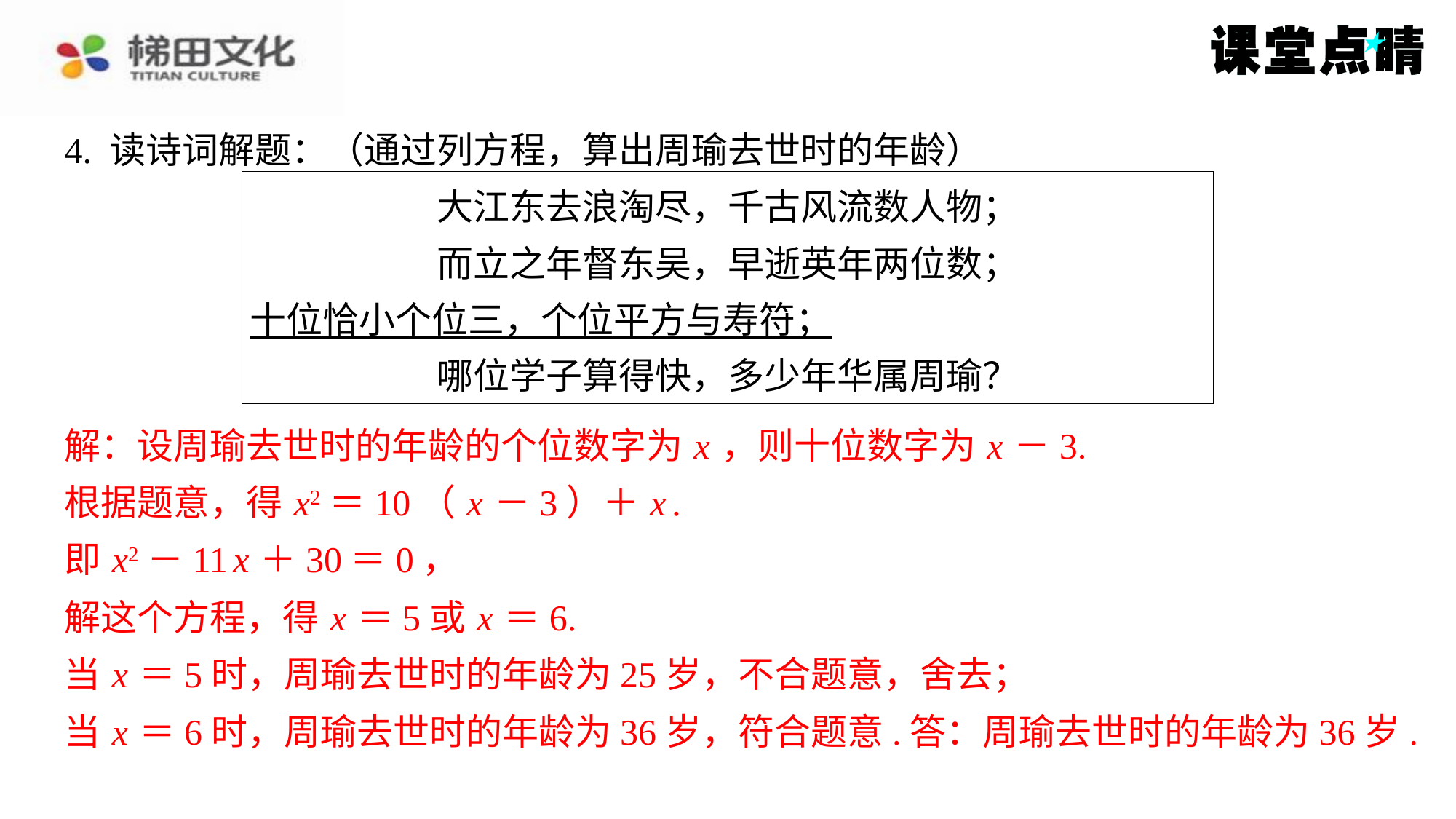

4. 读诗词解题：（通过列方程，算出周瑜去世时的年龄）
大江东去浪淘尽，千古风流数人物；
而立之年督东吴，早逝英年两位数；
十位恰小个位三，个位平方与寿符；
哪位学子算得快，多少年华属周瑜？
解：设周瑜去世时的年龄的个位数字为 x ，则十位数字为 x －3.
解：设周瑜去世时的年龄的个位数字为 x ，则十位数字为 x －3.
根据题意，得 x2＝10（ x －3）＋ x .
即 x2－11 x ＋30＝0，
根据题意，得 x2＝10（ x －3）＋ x .
即 x2－11 x ＋30＝0，
解这个方程，得 x ＝5或 x ＝6.
解这个方程，得 x ＝5或 x ＝6.
当 x ＝5时，周瑜去世时的年龄为25岁，不合题意，舍去；
当 x ＝5时，周瑜去世时的年龄为25岁，不合题意，舍去；
当 x ＝6时，周瑜去世时的年龄为36岁，符合题意.答：周瑜去世时的年龄为36岁.
当 x ＝6时，周瑜去世时的年龄为36岁，符合题意.答：周瑜去世时的年龄为36岁.